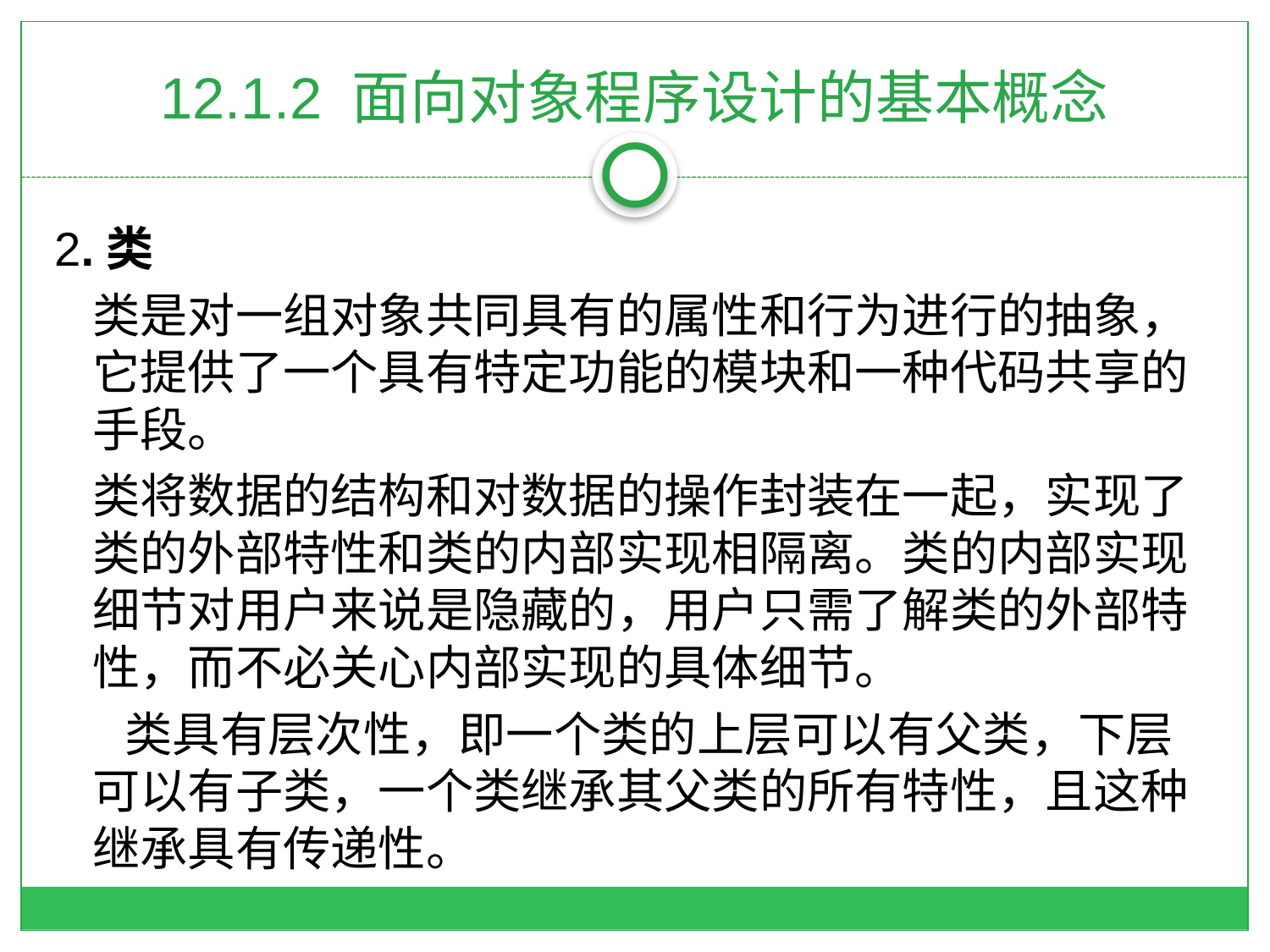

# 12.1.2 面向对象程序设计的基本概念
2.类
  	类是对一组对象共同具有的属性和行为进行的抽象，它提供了一个具有特定功能的模块和一种代码共享的手段。
  	类将数据的结构和对数据的操作封装在一起，实现了类的外部特性和类的内部实现相隔离。类的内部实现细节对用户来说是隐藏的，用户只需了解类的外部特性，而不必关心内部实现的具体细节。
	  类具有层次性，即一个类的上层可以有父类，下层可以有子类，一个类继承其父类的所有特性，且这种继承具有传递性。